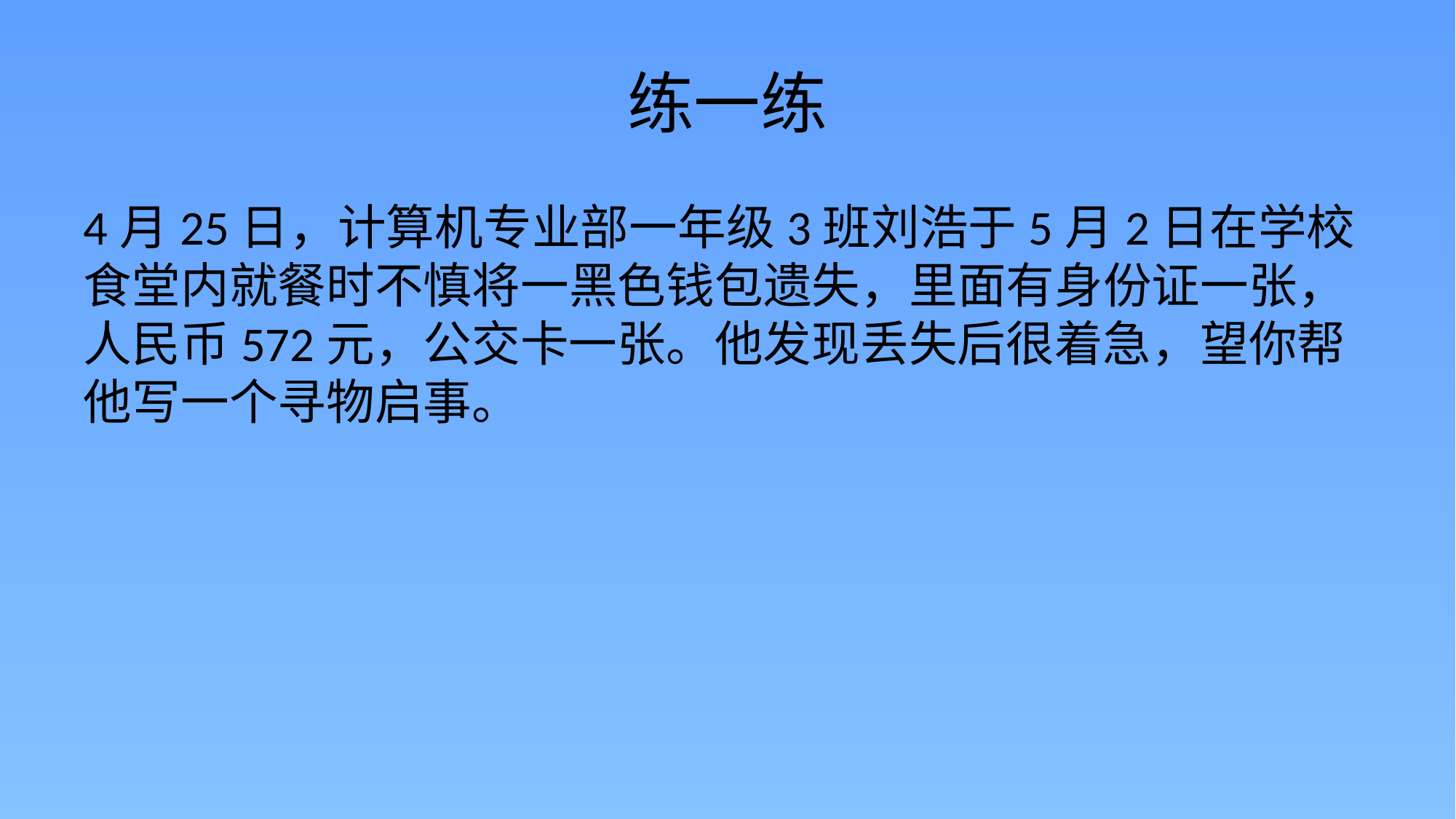

# 练一练
4月25日，计算机专业部一年级3班刘浩于5月2日在学校食堂内就餐时不慎将一黑色钱包遗失，里面有身份证一张，人民币572元，公交卡一张。他发现丢失后很着急，望你帮他写一个寻物启事。